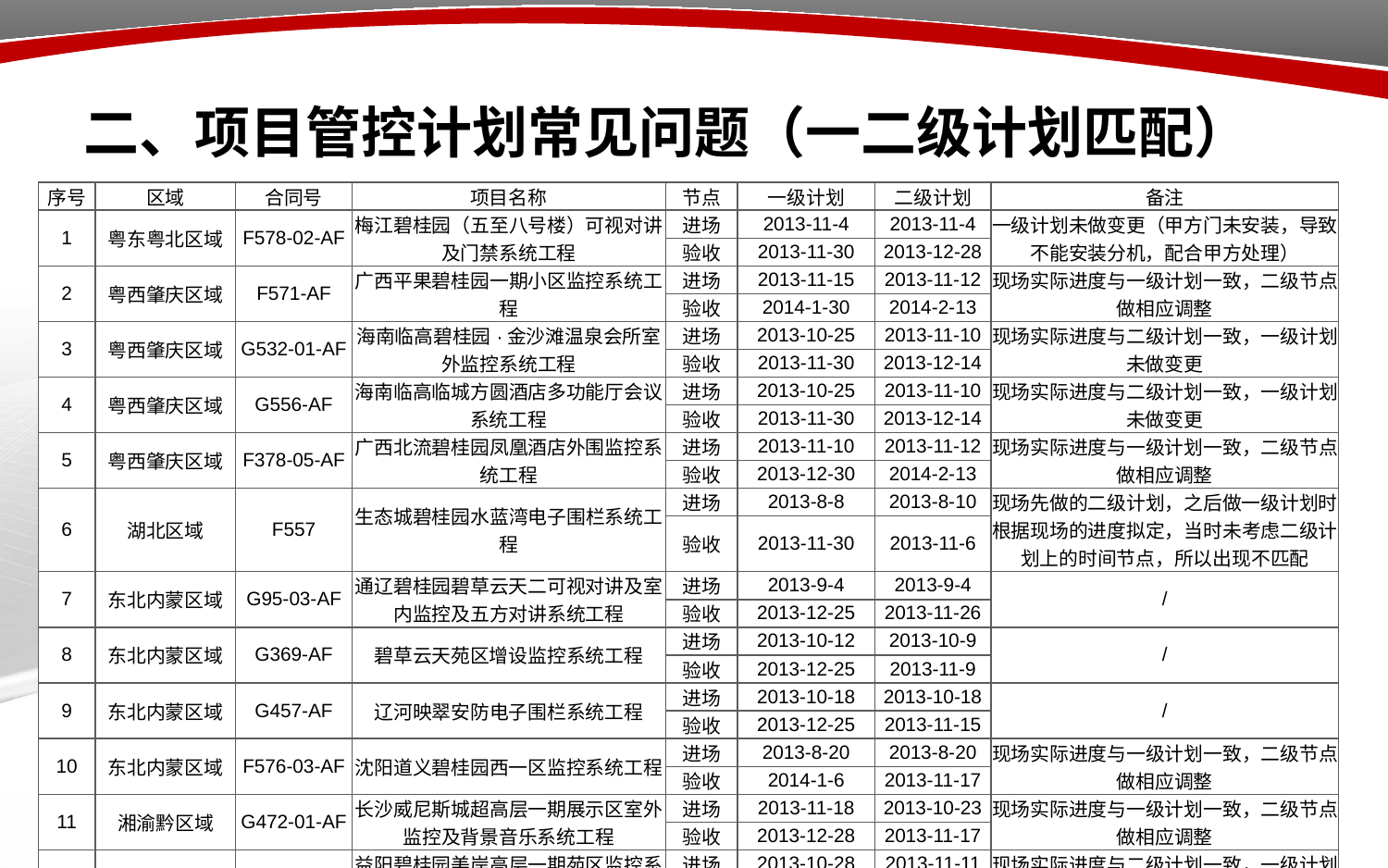

# 二、项目管控计划常见问题（一二级计划匹配）
| 序号 | 区域 | 合同号 | 项目名称 | 节点 | 一级计划 | 二级计划 | 备注 |
| --- | --- | --- | --- | --- | --- | --- | --- |
| 1 | 粤东粤北区域 | F578-02-AF | 梅江碧桂园（五至八号楼）可视对讲及门禁系统工程 | 进场 | 2013-11-4 | 2013-11-4 | 一级计划未做变更（甲方门未安装，导致不能安装分机，配合甲方处理） |
|  |  |  |  | 验收 | 2013-11-30 | 2013-12-28 |  |
| 2 | 粤西肇庆区域 | F571-AF | 广西平果碧桂园一期小区监控系统工程 | 进场 | 2013-11-15 | 2013-11-12 | 现场实际进度与一级计划一致，二级节点做相应调整 |
|  |  |  |  | 验收 | 2014-1-30 | 2014-2-13 |  |
| 3 | 粤西肇庆区域 | G532-01-AF | 海南临高碧桂园·金沙滩温泉会所室外监控系统工程 | 进场 | 2013-10-25 | 2013-11-10 | 现场实际进度与二级计划一致，一级计划未做变更 |
|  |  |  |  | 验收 | 2013-11-30 | 2013-12-14 |  |
| 4 | 粤西肇庆区域 | G556-AF | 海南临高临城方圆酒店多功能厅会议系统工程 | 进场 | 2013-10-25 | 2013-11-10 | 现场实际进度与二级计划一致，一级计划未做变更 |
|  |  |  |  | 验收 | 2013-11-30 | 2013-12-14 |  |
| 5 | 粤西肇庆区域 | F378-05-AF | 广西北流碧桂园凤凰酒店外围监控系统工程 | 进场 | 2013-11-10 | 2013-11-12 | 现场实际进度与一级计划一致，二级节点做相应调整 |
|  |  |  |  | 验收 | 2013-12-30 | 2014-2-13 |  |
| 6 | 湖北区域 | F557 | 生态城碧桂园水蓝湾电子围栏系统工程 | 进场 | 2013-8-8 | 2013-8-10 | 现场先做的二级计划，之后做一级计划时根据现场的进度拟定，当时未考虑二级计划上的时间节点，所以出现不匹配 |
|  |  |  |  | 验收 | 2013-11-30 | 2013-11-6 |  |
| 7 | 东北内蒙区域 | G95-03-AF | 通辽碧桂园碧草云天二可视对讲及室内监控及五方对讲系统工程 | 进场 | 2013-9-4 | 2013-9-4 | / |
|  |  |  |  | 验收 | 2013-12-25 | 2013-11-26 |  |
| 8 | 东北内蒙区域 | G369-AF | 碧草云天苑区增设监控系统工程 | 进场 | 2013-10-12 | 2013-10-9 | / |
|  |  |  |  | 验收 | 2013-12-25 | 2013-11-9 |  |
| 9 | 东北内蒙区域 | G457-AF | 辽河映翠安防电子围栏系统工程 | 进场 | 2013-10-18 | 2013-10-18 | / |
|  |  |  |  | 验收 | 2013-12-25 | 2013-11-15 |  |
| 10 | 东北内蒙区域 | F576-03-AF | 沈阳道义碧桂园西一区监控系统工程 | 进场 | 2013-8-20 | 2013-8-20 | 现场实际进度与一级计划一致，二级节点做相应调整 |
|  |  |  |  | 验收 | 2014-1-6 | 2013-11-17 |  |
| 11 | 湘渝黔区域 | G472-01-AF | 长沙威尼斯城超高层一期展示区室外监控及背景音乐系统工程 | 进场 | 2013-11-18 | 2013-10-23 | 现场实际进度与一级计划一致，二级节点做相应调整 |
|  |  |  |  | 验收 | 2013-12-28 | 2013-11-17 |  |
| 12 | 湘渝黔区域 | G237-AF | 益阳碧桂园美岸高层一期苑区监控系统安装工程 | 进场 | 2013-10-28 | 2013-11-11 | 现场实际进度与二级计划一致，一级计划未做变更 |
|  |  |  |  | 验收 | 2013-12-15 | 2013-12-21 |  |